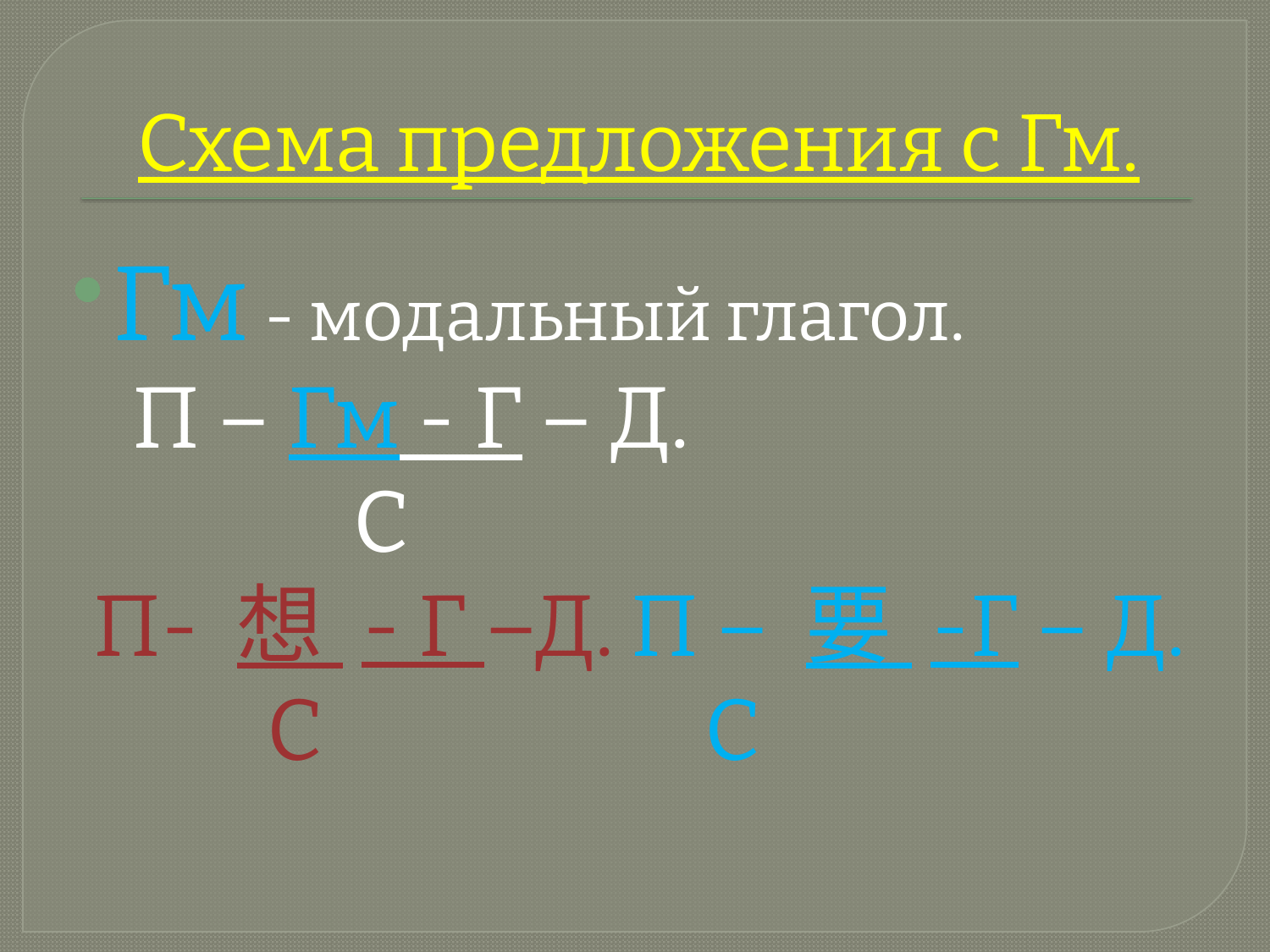

# Схема предложения с Гм.
Гм - модальный глагол.
    П – Гм - Г – Д.
                С
 П- 想 - Г –Д. П – 要 -Г – Д.
           С                      С